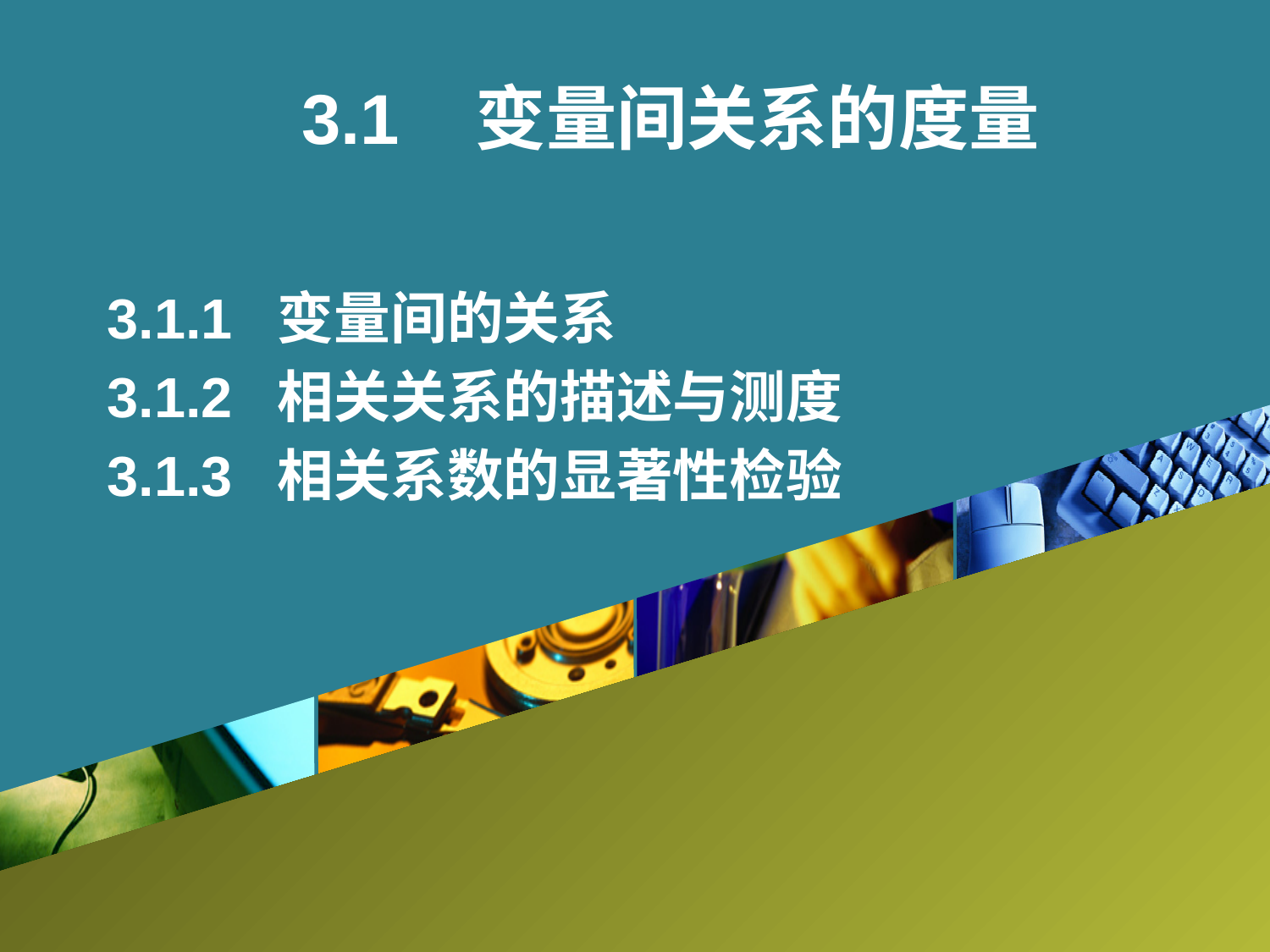

3.1   变量间关系的度量
3.1.1  变量间的关系
3.1.2  相关关系的描述与测度
3.1.3  相关系数的显著性检验